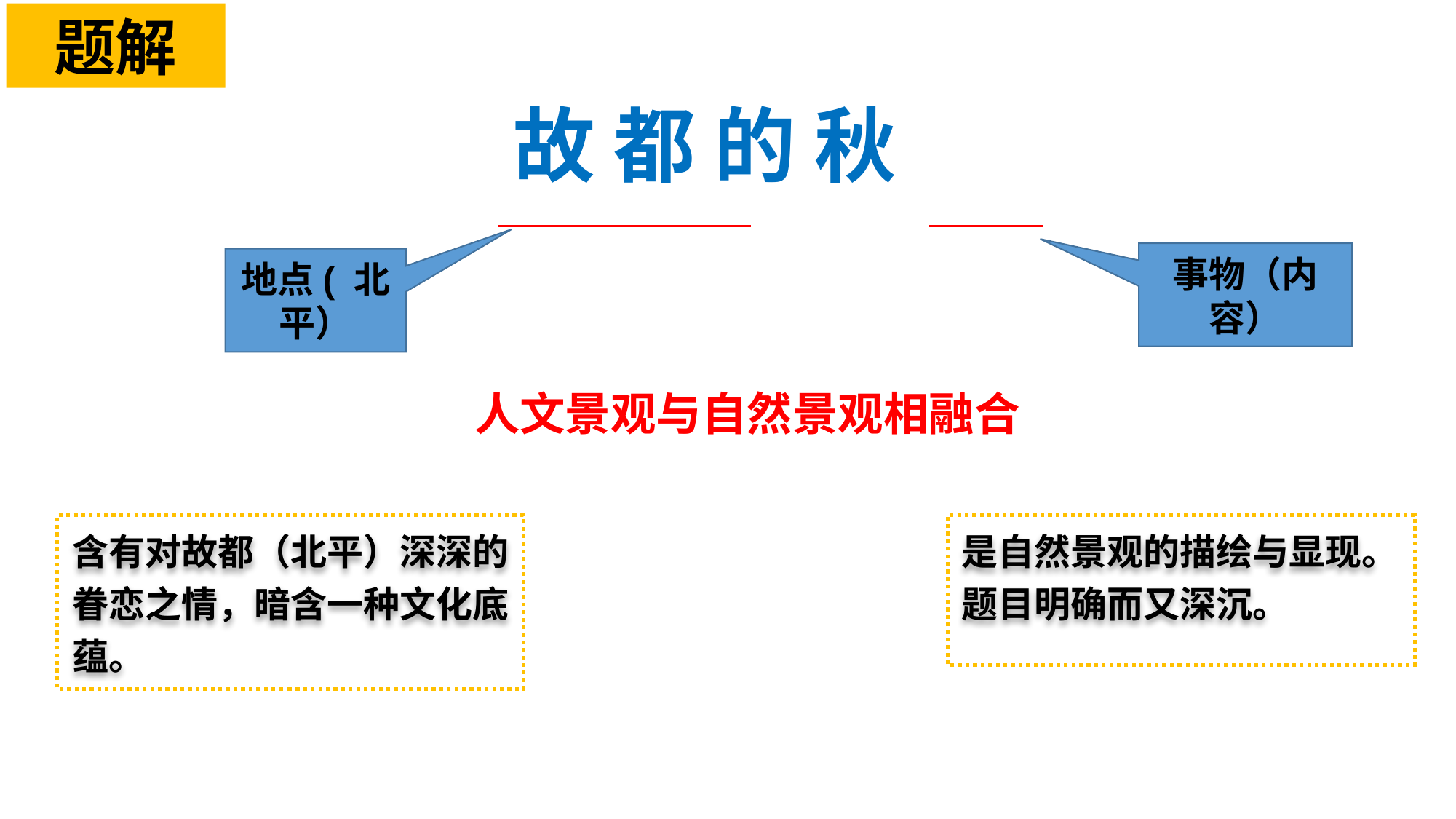

题解
故 都 的 秋
事物（内容）
地点( 北平）
人文景观与自然景观相融合
含有对故都（北平）深深的眷恋之情，暗含一种文化底蕴。
是自然景观的描绘与显现。
题目明确而又深沉。